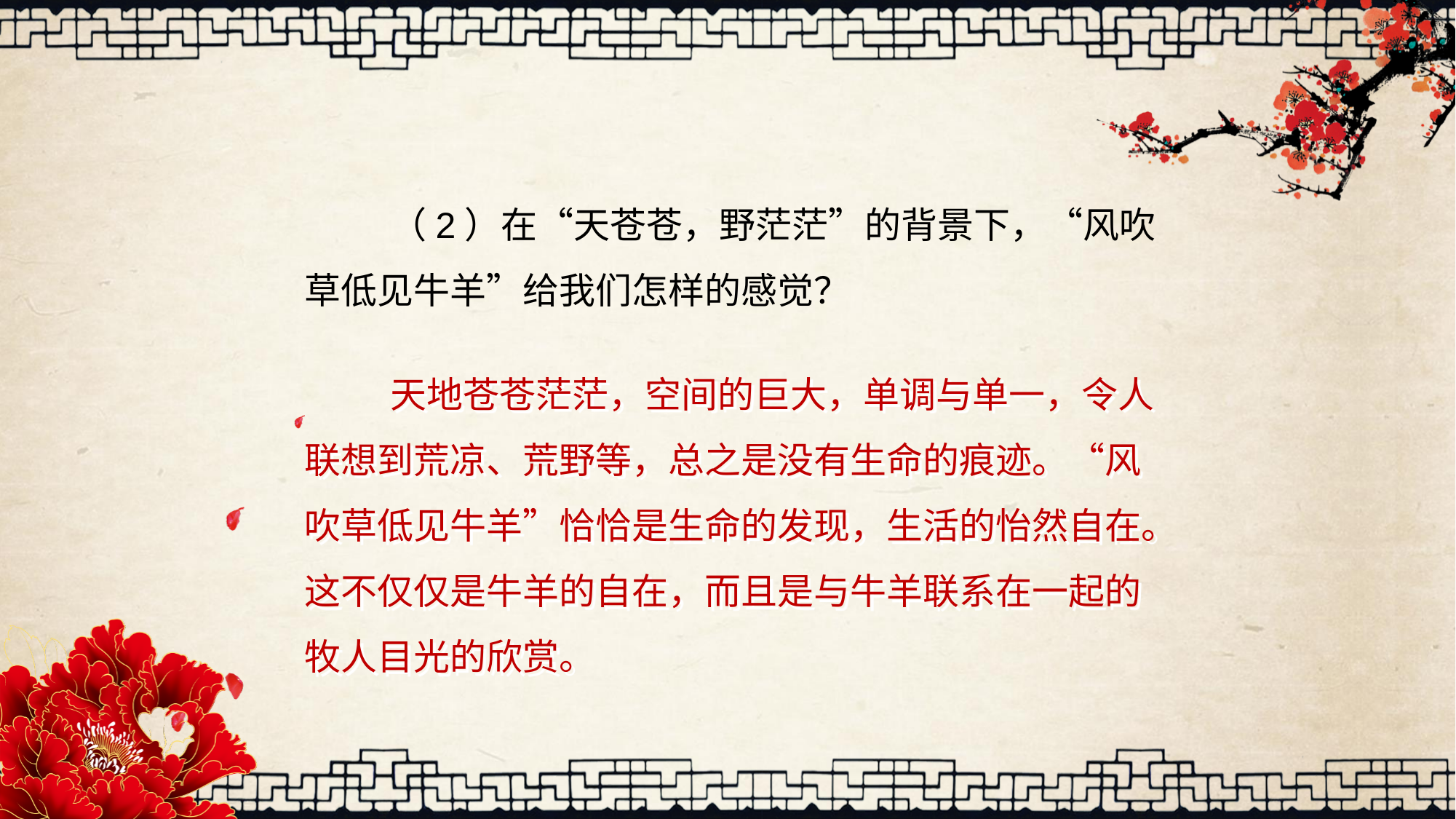

（2）在“天苍苍，野茫茫”的背景下，“风吹草低见牛羊”给我们怎样的感觉？
天地苍苍茫茫，空间的巨大，单调与单一，令人联想到荒凉、荒野等，总之是没有生命的痕迹。“风吹草低见牛羊”恰恰是生命的发现，生活的怡然自在。这不仅仅是牛羊的自在，而且是与牛羊联系在一起的牧人目光的欣赏。